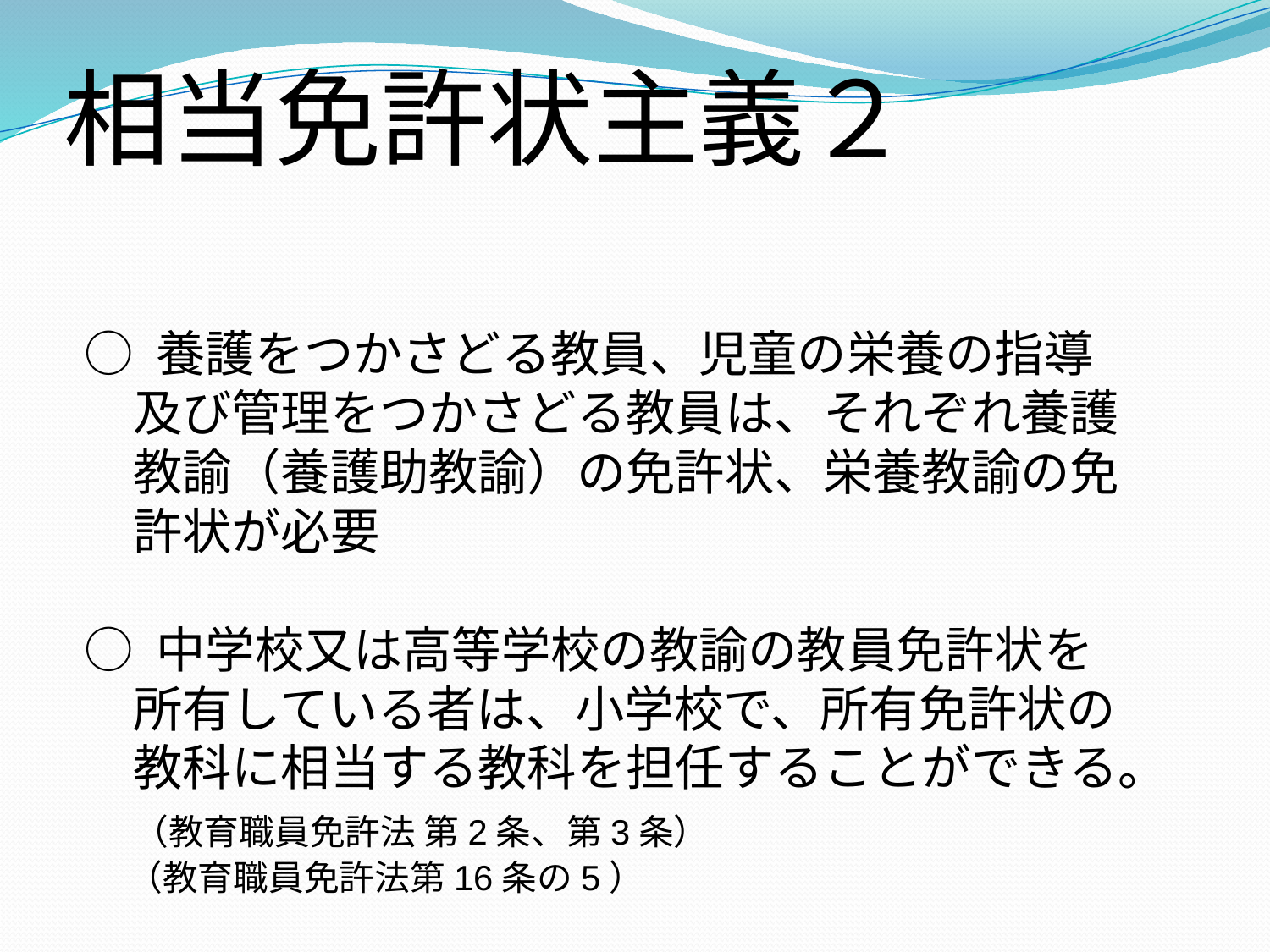

相当免許状主義２
○ 養護をつかさどる教員、児童の栄養の指導及び管理をつかさどる教員は、それぞれ養護教諭（養護助教諭）の免許状、栄養教諭の免許状が必要

○ 中学校又は高等学校の教諭の教員免許状を所有している者は、小学校で、所有免許状の教科に相当する教科を担任することができる。
　（教育職員免許法 第2条、第3条）
　 （教育職員免許法第16条の5）